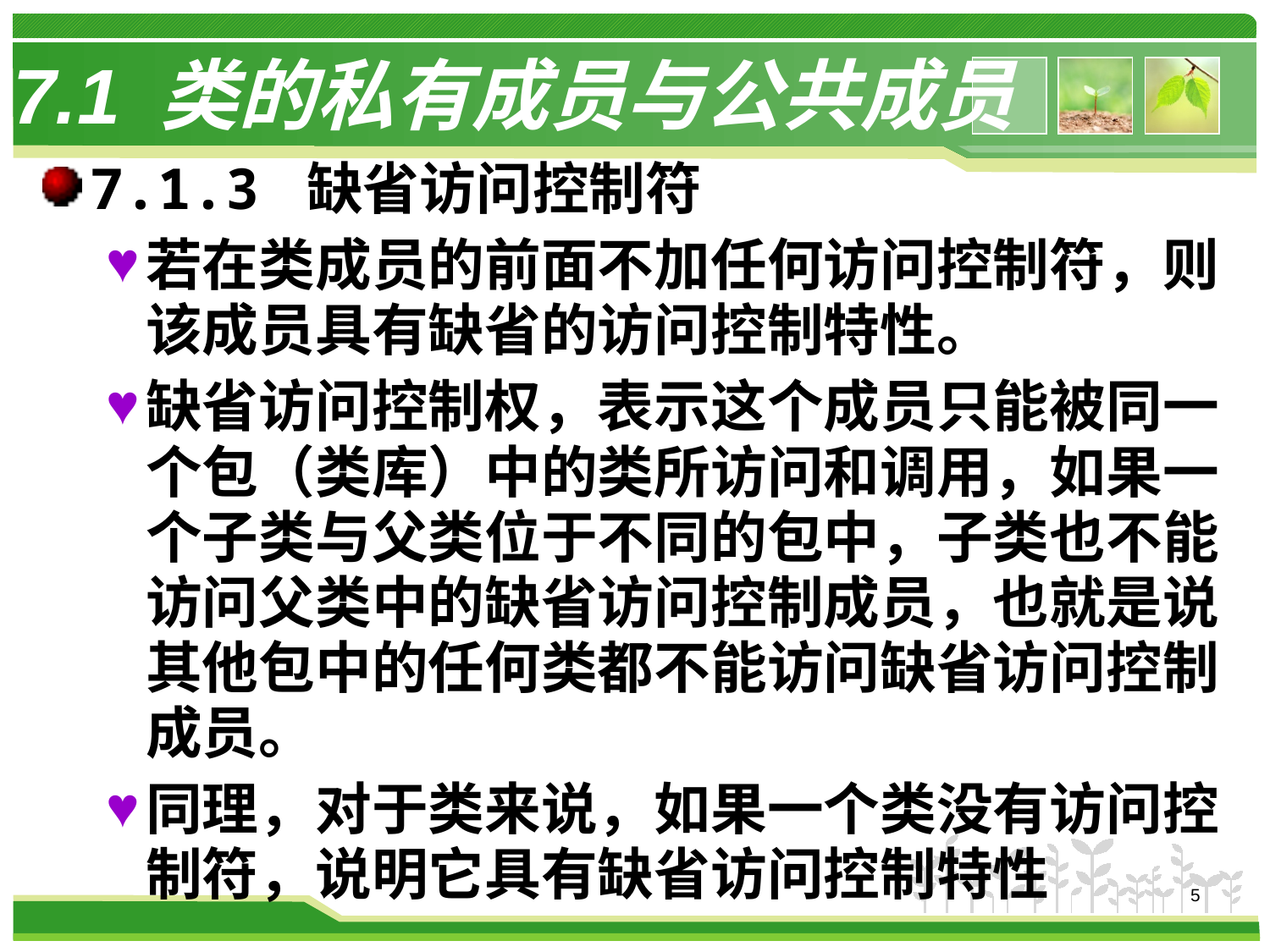

# 7.1 类的私有成员与公共成员
7.1.3 缺省访问控制符
若在类成员的前面不加任何访问控制符，则该成员具有缺省的访问控制特性。
缺省访问控制权，表示这个成员只能被同一个包（类库）中的类所访问和调用，如果一个子类与父类位于不同的包中，子类也不能访问父类中的缺省访问控制成员，也就是说其他包中的任何类都不能访问缺省访问控制成员。
同理，对于类来说，如果一个类没有访问控制符，说明它具有缺省访问控制特性
5